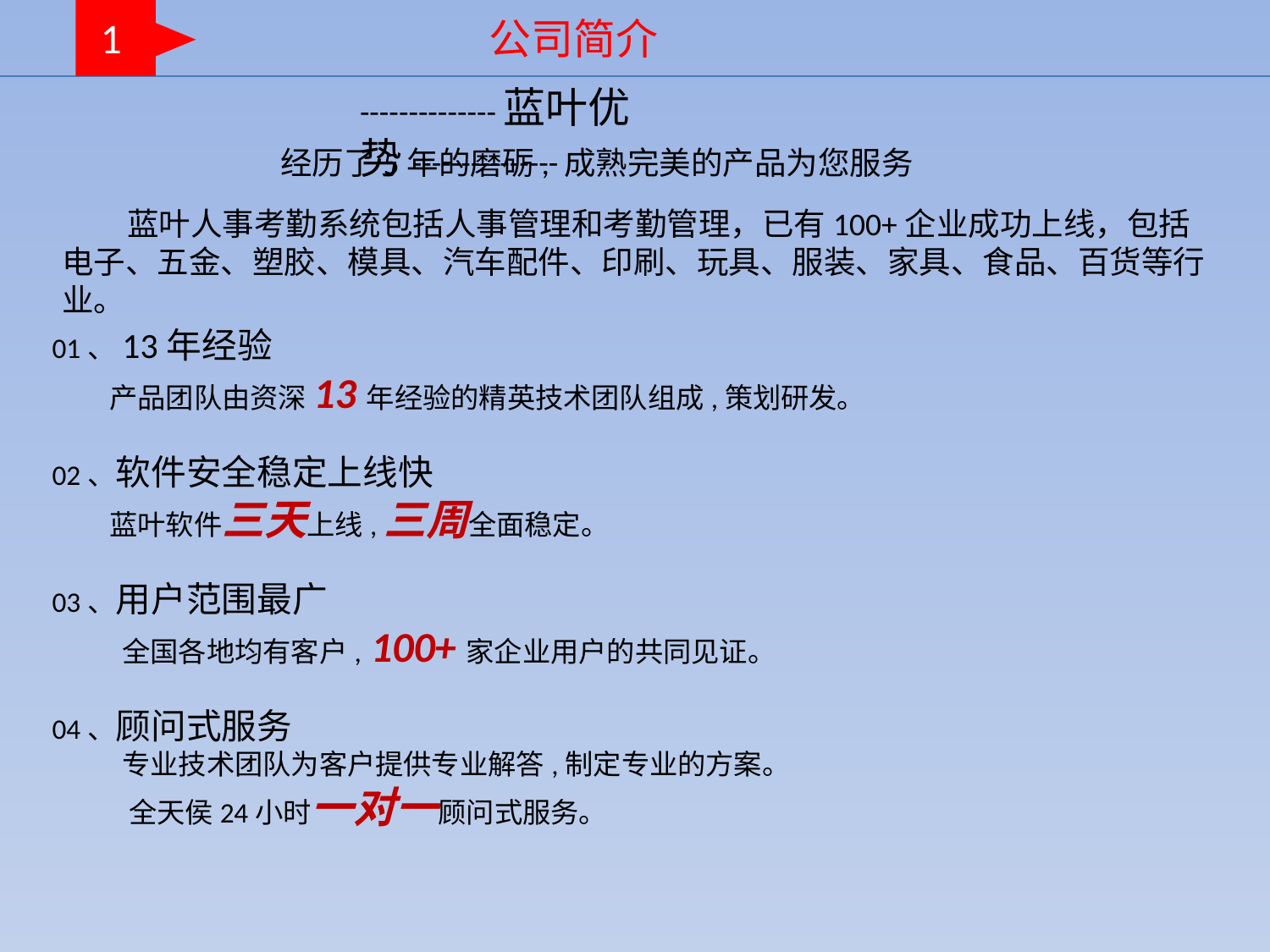

1
公司简介

--------------蓝叶优势---------------
经历了5年的磨砺, 成熟完美的产品为您服务
        蓝叶人事考勤系统包括人事管理和考勤管理，已有100+企业成功上线，包括电子、五金、塑胶、模具、汽车配件、印刷、玩具、服装、家具、食品、百货等行业。
01、13年经验
        产品团队由资深13年经验的精英技术团队组成,策划研发。

02、软件安全稳定上线快
        蓝叶软件三天上线,三周全面稳定。

03、用户范围最广
          全国各地均有客户, 100+家企业用户的共同见证。

04、顾问式服务
          专业技术团队为客户提供专业解答,制定专业的方案。
           全天侯24小时一对一顾问式服务。